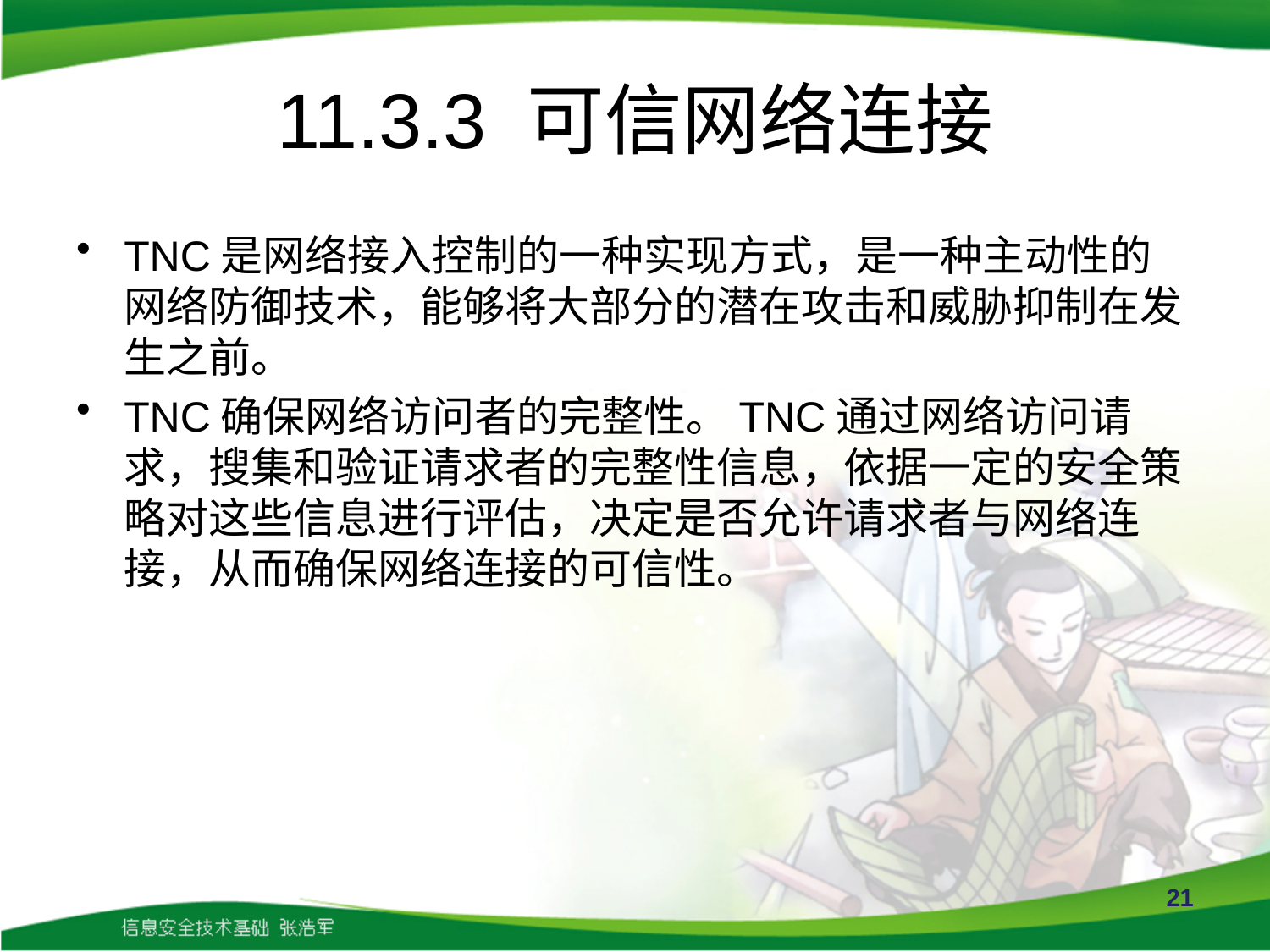

# 11.3.3 可信网络连接
TNC是网络接入控制的一种实现方式，是一种主动性的网络防御技术，能够将大部分的潜在攻击和威胁抑制在发生之前。
TNC确保网络访问者的完整性。TNC通过网络访问请求，搜集和验证请求者的完整性信息，依据一定的安全策略对这些信息进行评估，决定是否允许请求者与网络连接，从而确保网络连接的可信性。
21